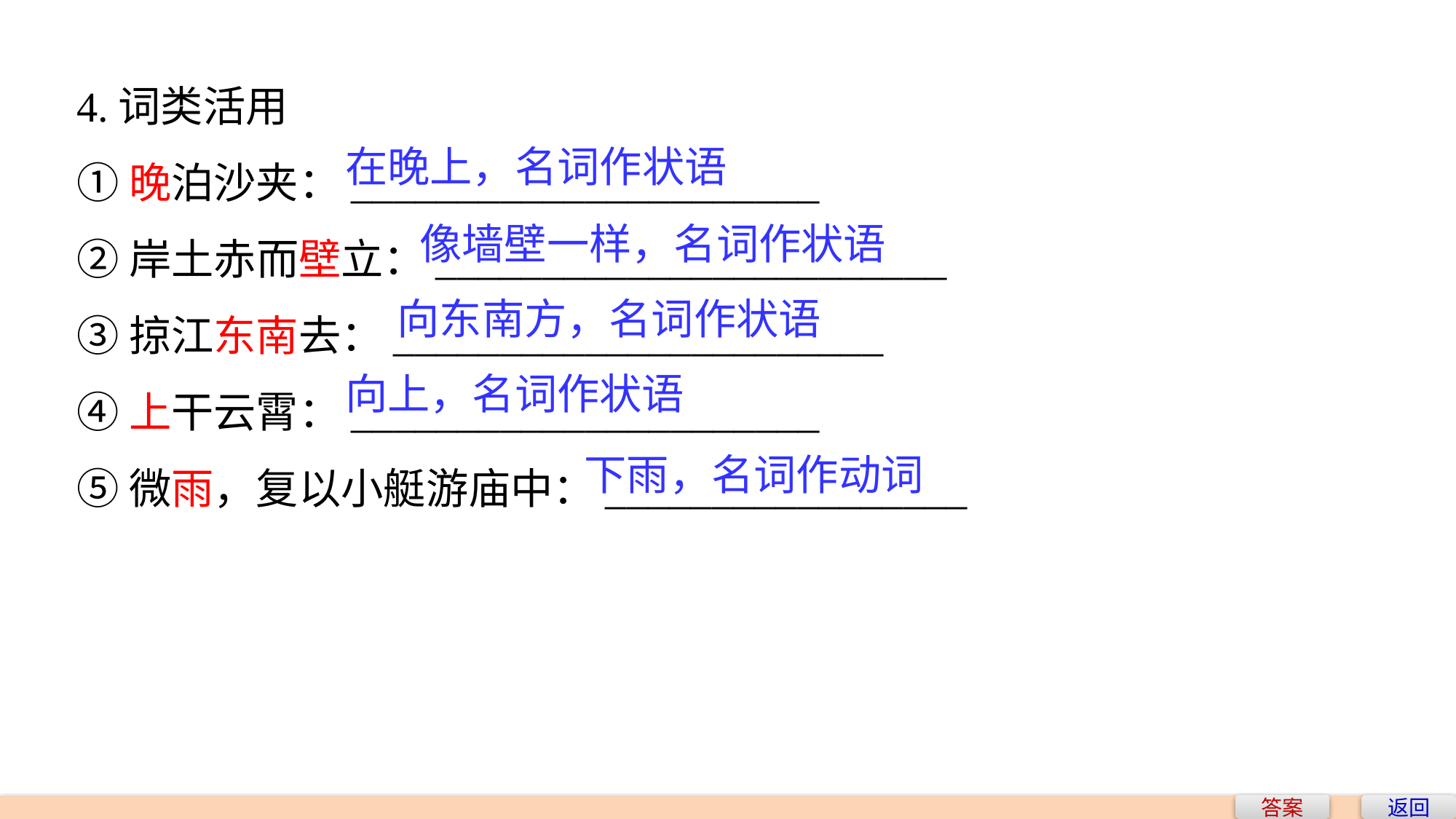

4.词类活用
①晚泊沙夹：______________________
②岸土赤而壁立：________________________
③掠江东南去：_______________________
④上干云霄：______________________
⑤微雨，复以小艇游庙中：_________________
在晚上，名词作状语
像墙壁一样，名词作状语
向东南方，名词作状语
向上，名词作状语
下雨，名词作动词
答案
返回